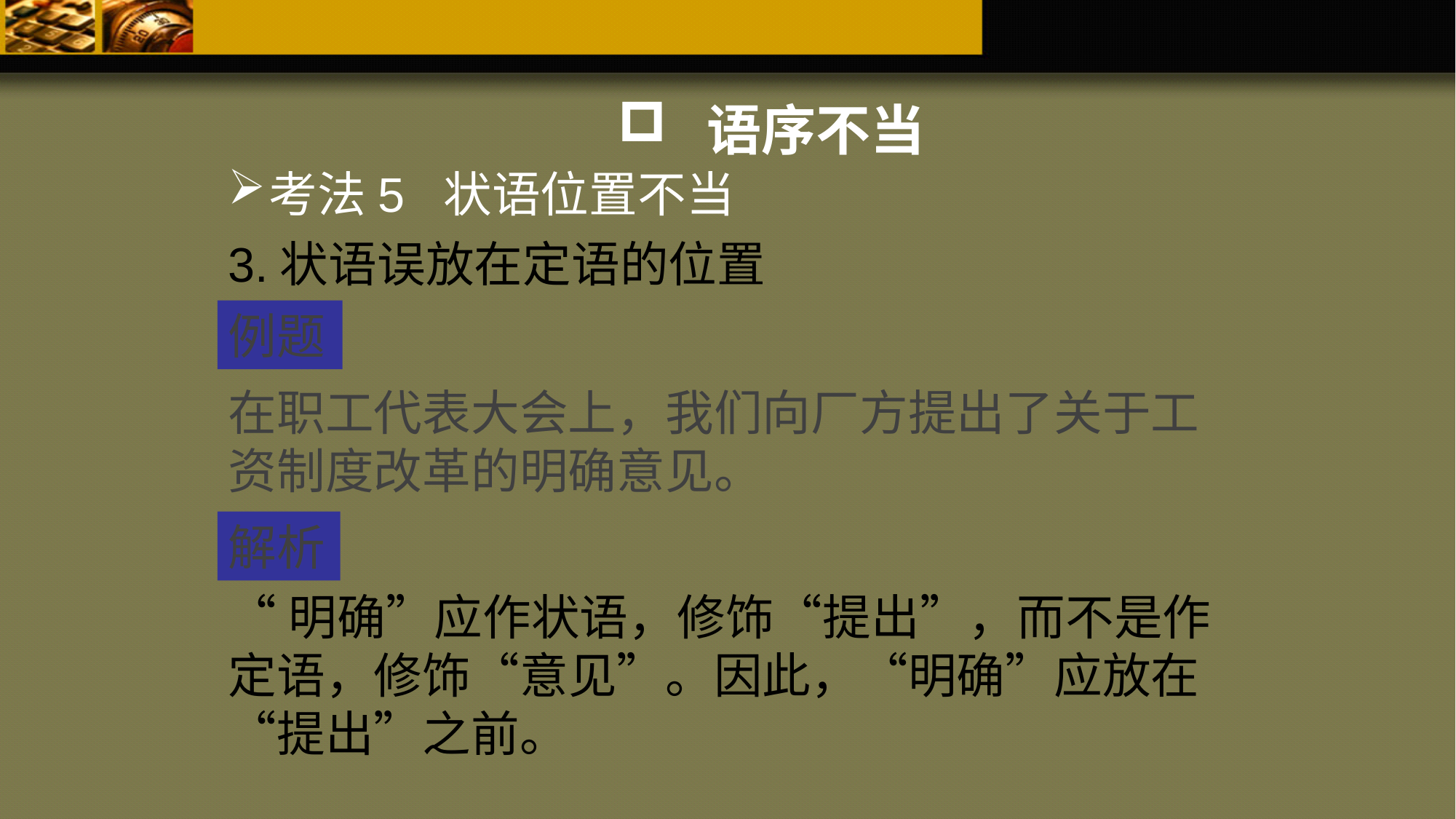

语序不当
考法5  状语位置不当
3.状语误放在定语的位置
例题
在职工代表大会上，我们向厂方提出了关于工资制度改革的明确意见。
解析
“明确”应作状语，修饰“提出”，而不是作定语，修饰“意见”。因此，“明确”应放在“提出”之前。